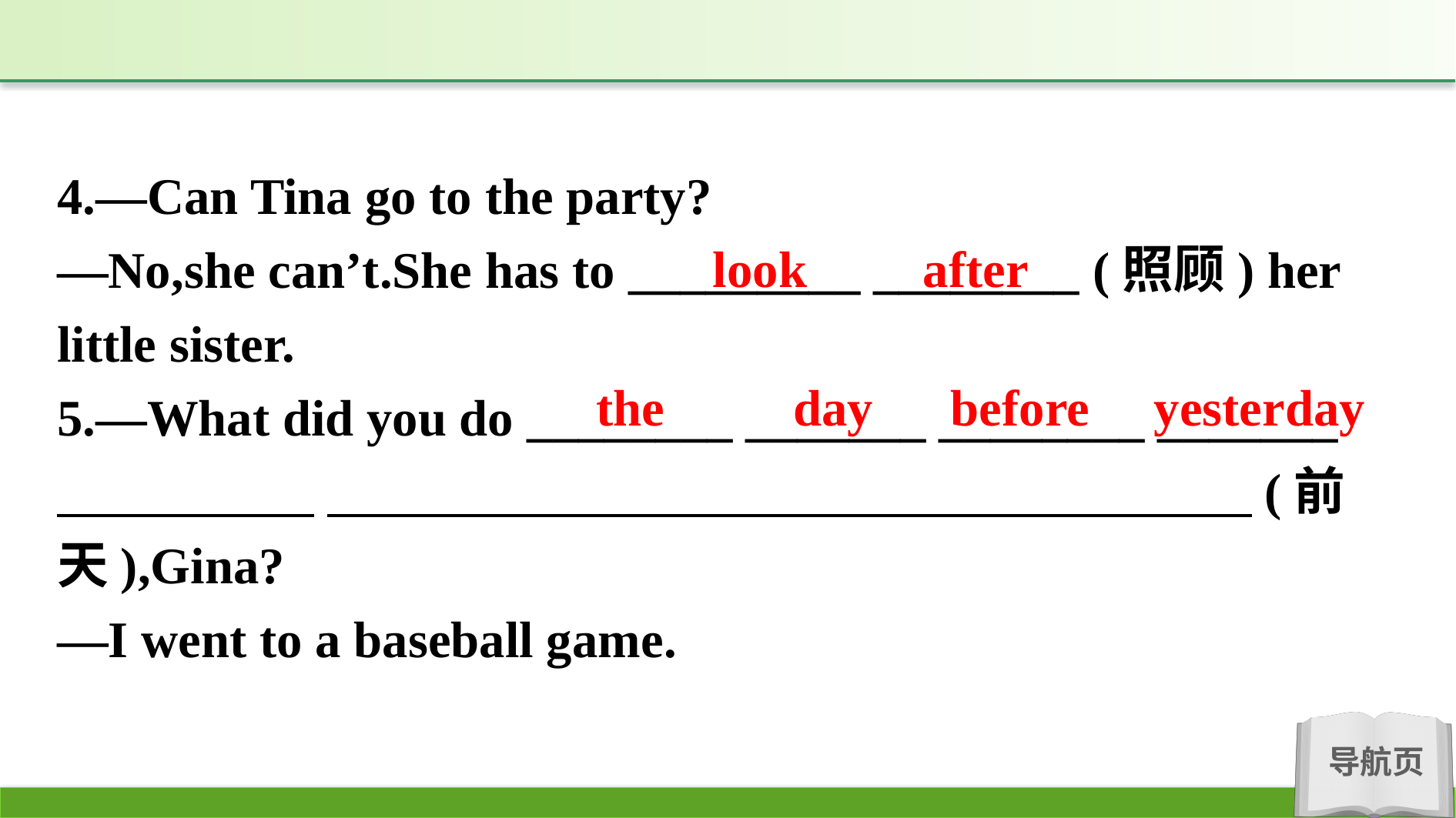

4.—Can Tina go to the party?
—No,she can’t.She has to _________ ________ (照顾) her little sister.
5.—What did you do ________ _______ ________ _______ 　　　　　 　　　　　　　　　　　　　　　　　　(前天),Gina?
—I went to a baseball game.
look         after
the          day      before     yesterday